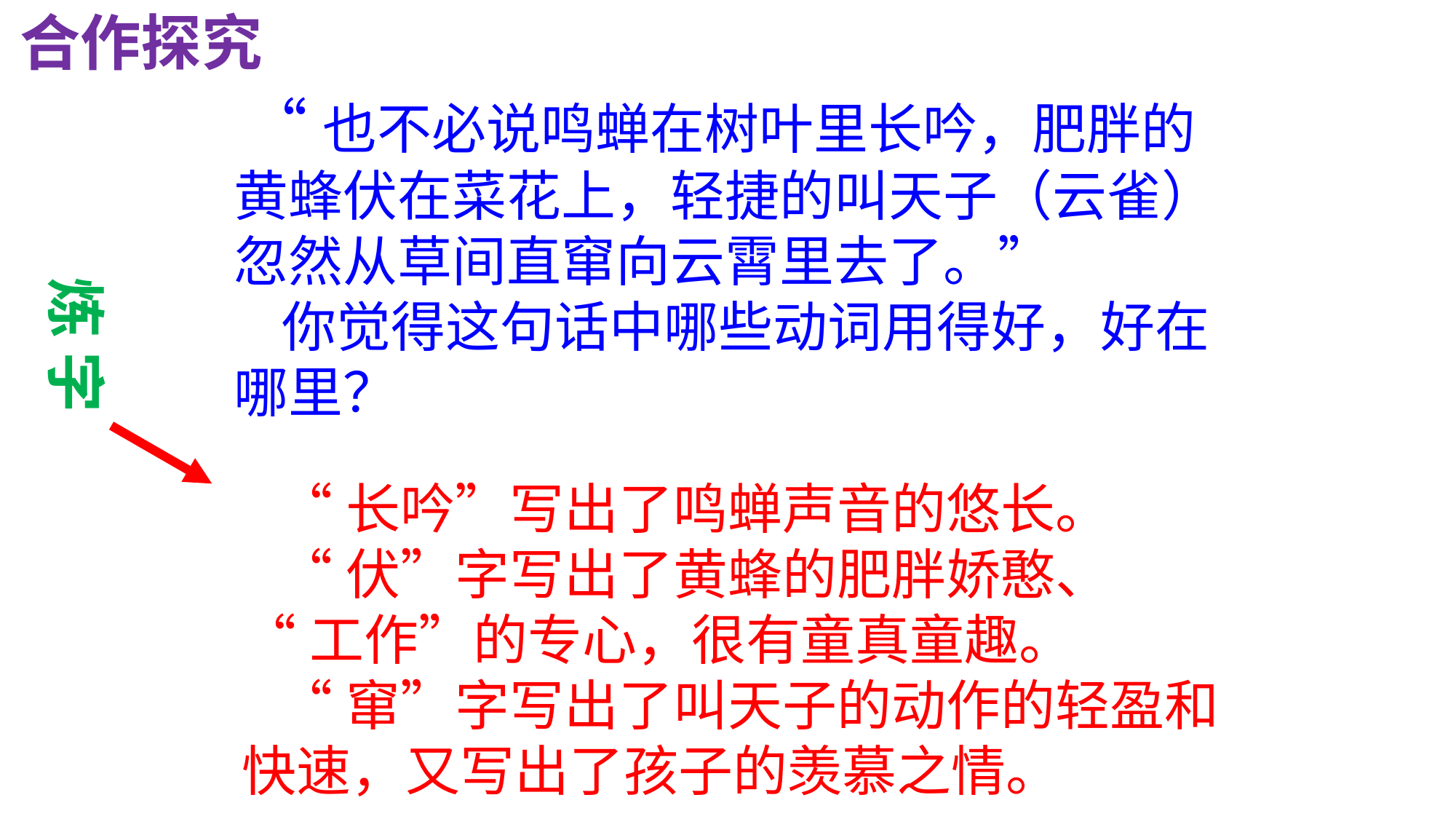

合作探究
    “也不必说鸣蝉在树叶里长吟，肥胖的黄蜂伏在菜花上，轻捷的叫天子（云雀）忽然从草间直窜向云霄里去了。”
    你觉得这句话中哪些动词用得好，好在哪里？
炼 字

   “长吟”写出了鸣蝉声音的悠长。
   “伏”字写出了黄蜂的肥胖娇憨、
“工作”的专心，很有童真童趣。
   “窜”字写出了叫天子的动作的轻盈和快速，又写出了孩子的羡慕之情。